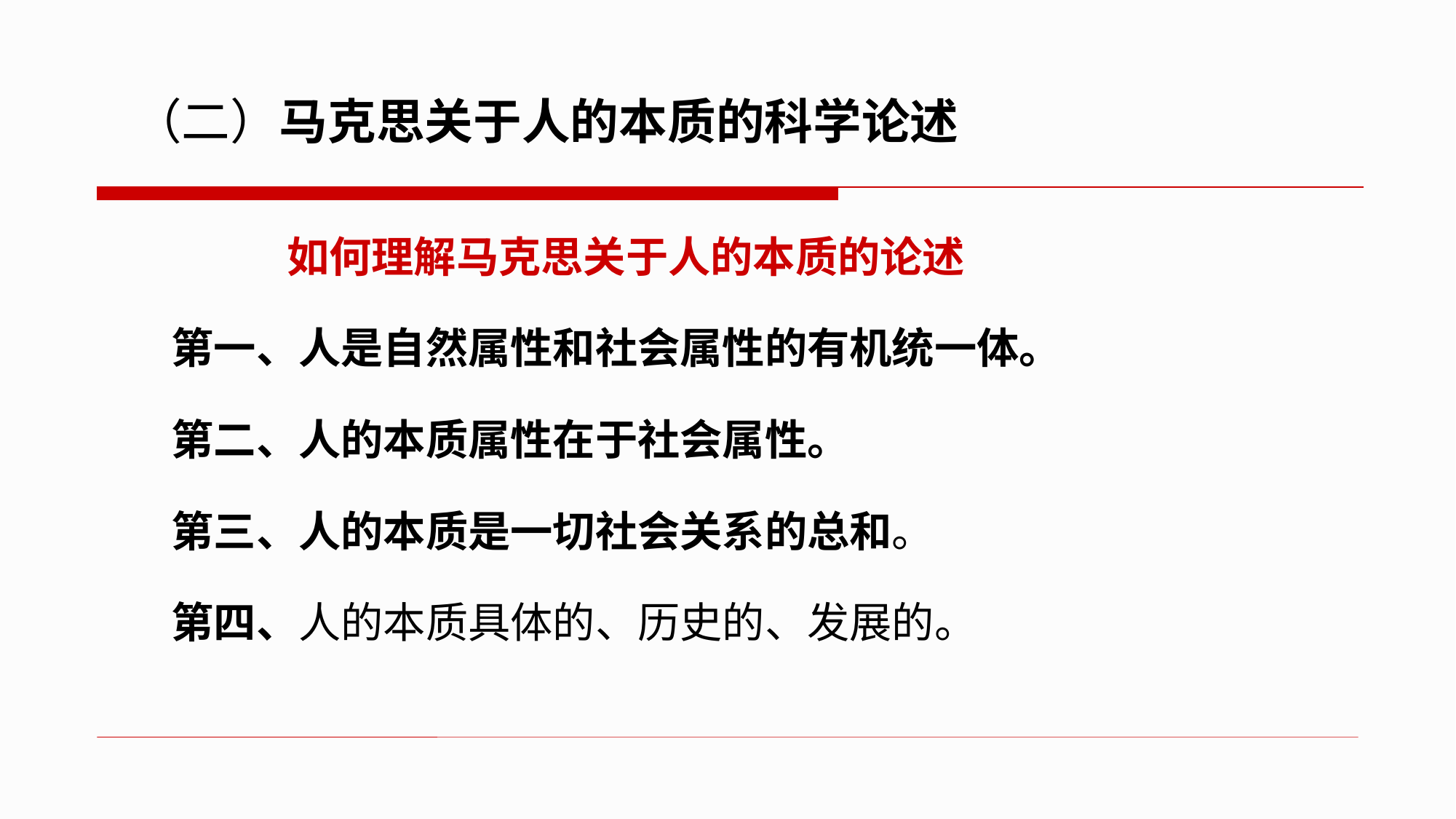

（二）马克思关于人的本质的科学论述

如何理解马克思关于人的本质的论述
第一、人是自然属性和社会属性的有机统一体。
第二、人的本质属性在于社会属性。
第三、人的本质是一切社会关系的总和。
第四、人的本质具体的、历史的、发展的。